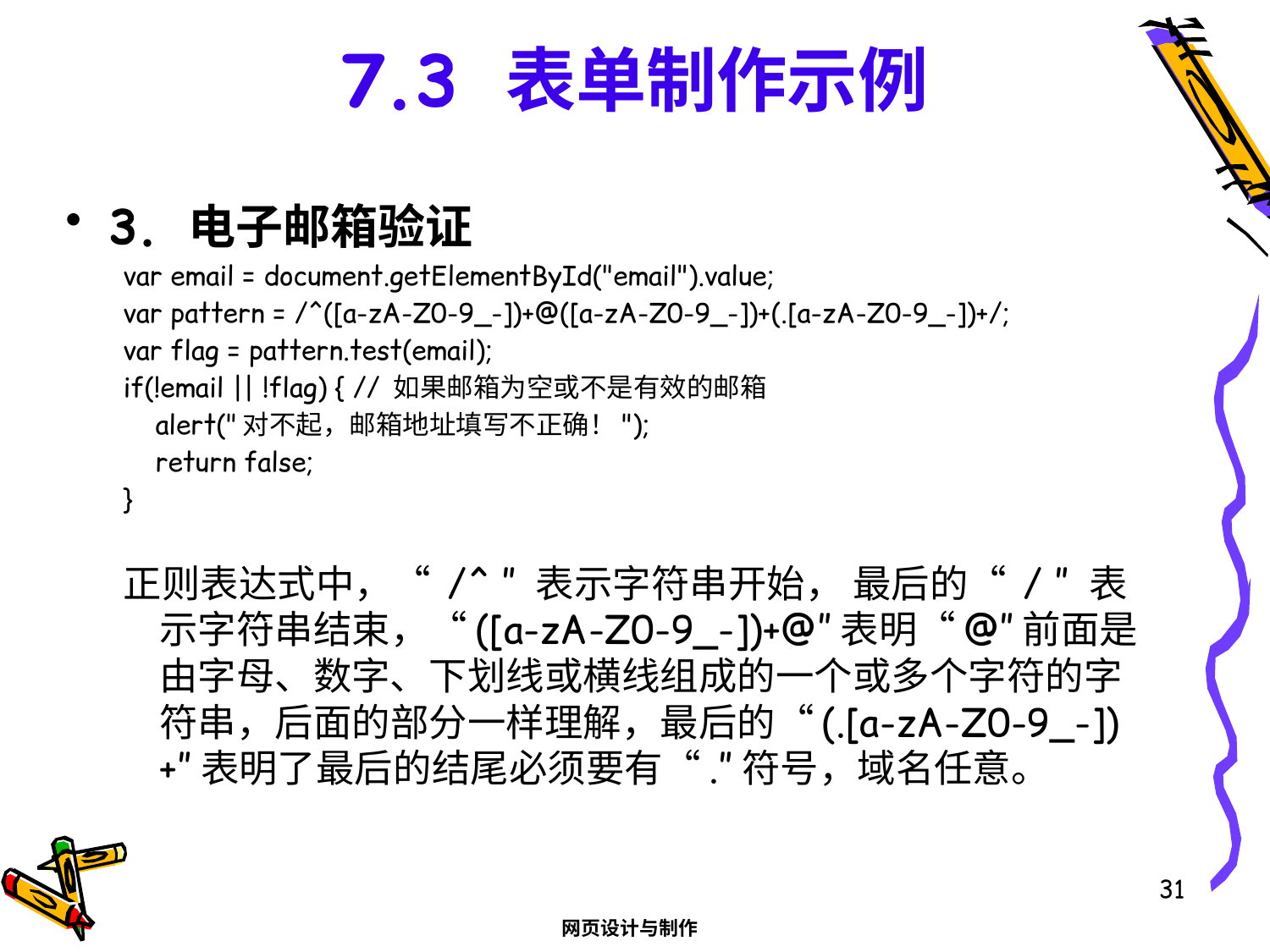

# 7.3 表单制作示例
3. 电子邮箱验证
var email = document.getElementById("email").value;
var pattern = /^([a-zA-Z0-9_-])+@([a-zA-Z0-9_-])+(.[a-zA-Z0-9_-])+/;
var flag = pattern.test(email);
if(!email || !flag) { // 如果邮箱为空或不是有效的邮箱
    alert("对不起，邮箱地址填写不正确！");
    return false;
}

正则表达式中，“ /^ ” 表示字符串开始， 最后的“ / ” 表示字符串结束，“([a-zA-Z0-9_-])+@”表明“@”前面是由字母、数字、下划线或横线组成的一个或多个字符的字符串，后面的部分一样理解，最后的“(.[a-zA-Z0-9_-])+”表明了最后的结尾必须要有“.”符号，域名任意。
31
网页设计与制作